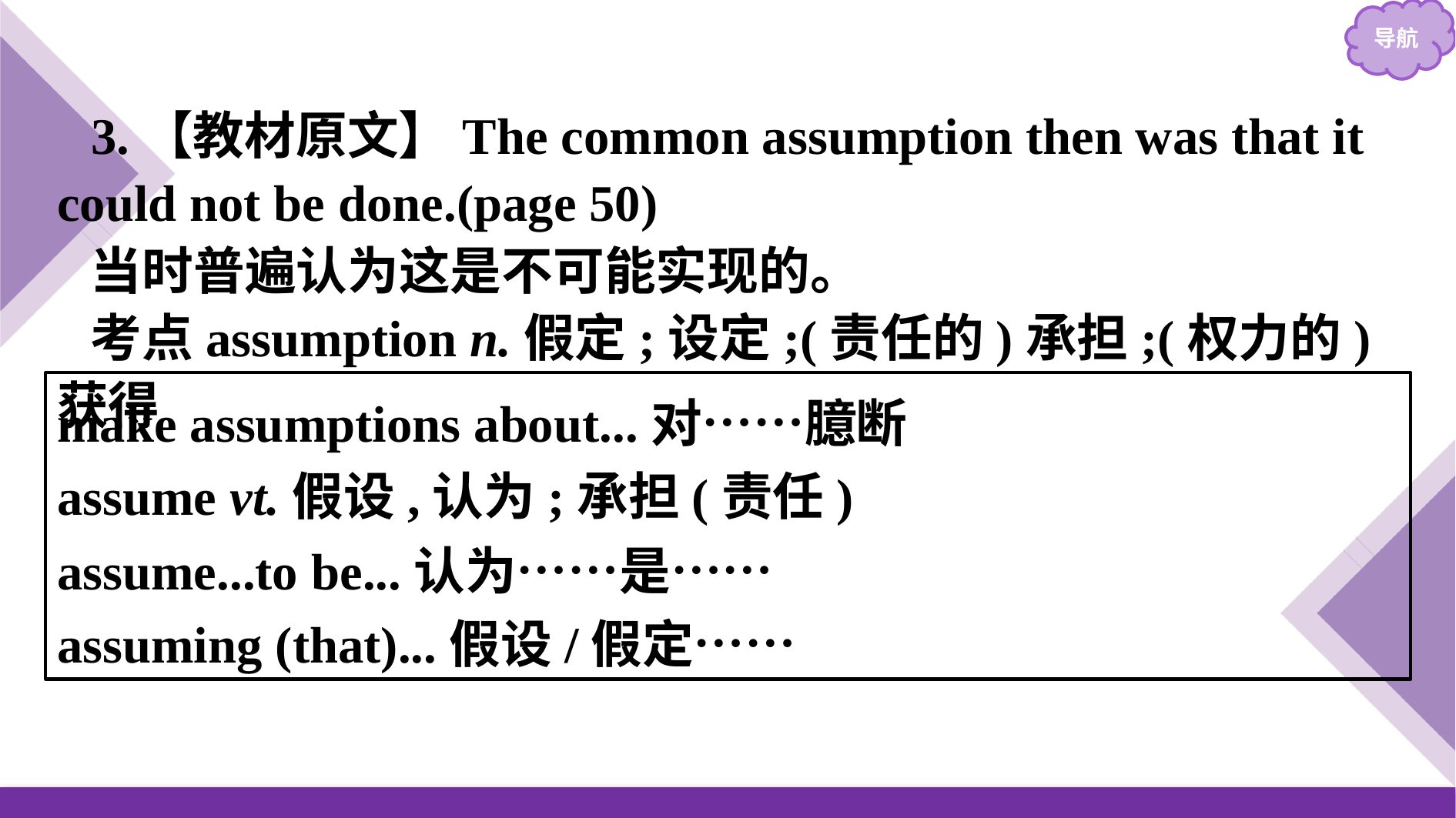

3.【教材原文】The common assumption then was that it could not be done.(page 50)
当时普遍认为这是不可能实现的。
考点assumption n.假定;设定;(责任的)承担;(权力的)获得
make assumptions about...对……臆断
assume vt.假设,认为;承担(责任)
assume...to be...认为……是……
assuming (that)...假设/假定……